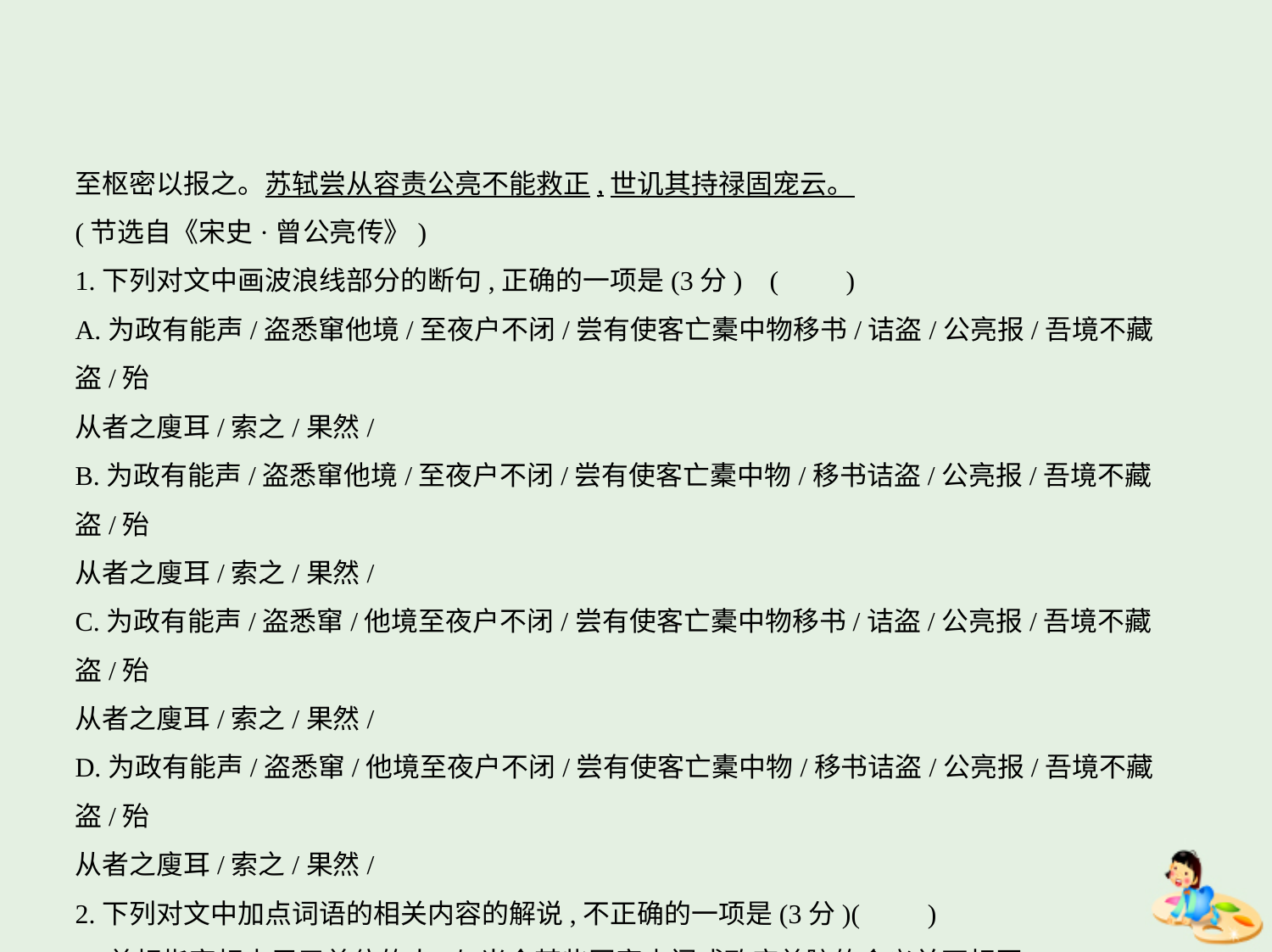

至枢密以报之。苏轼尝从容责公亮不能救正,世讥其持禄固宠云。
(节选自《宋史·曾公亮传》)
1.下列对文中画波浪线部分的断句,正确的一项是(3分) (　　)
A.为政有能声/盗悉窜他境/至夜户不闭/尝有使客亡橐中物移书/诘盗/公亮报/吾境不藏盗/殆
从者之廋耳/索之/果然/
B.为政有能声/盗悉窜他境/至夜户不闭/尝有使客亡橐中物/移书诘盗/公亮报/吾境不藏盗/殆
从者之廋耳/索之/果然/
C.为政有能声/盗悉窜/他境至夜户不闭/尝有使客亡橐中物移书/诘盗/公亮报/吾境不藏盗/殆
从者之廋耳/索之/果然/
D.为政有能声/盗悉窜/他境至夜户不闭/尝有使客亡橐中物/移书诘盗/公亮报/吾境不藏盗/殆
从者之廋耳/索之/果然/
2.下列对文中加点词语的相关内容的解说,不正确的一项是(3分)(　　)
A.首相指宰相中居于首位的人,与当今某些国家内阁或政府首脑的含义并不相同。
B.建储义为确定储君,也即确定皇位的继承人,我国古代通常采用嫡长子继承制。